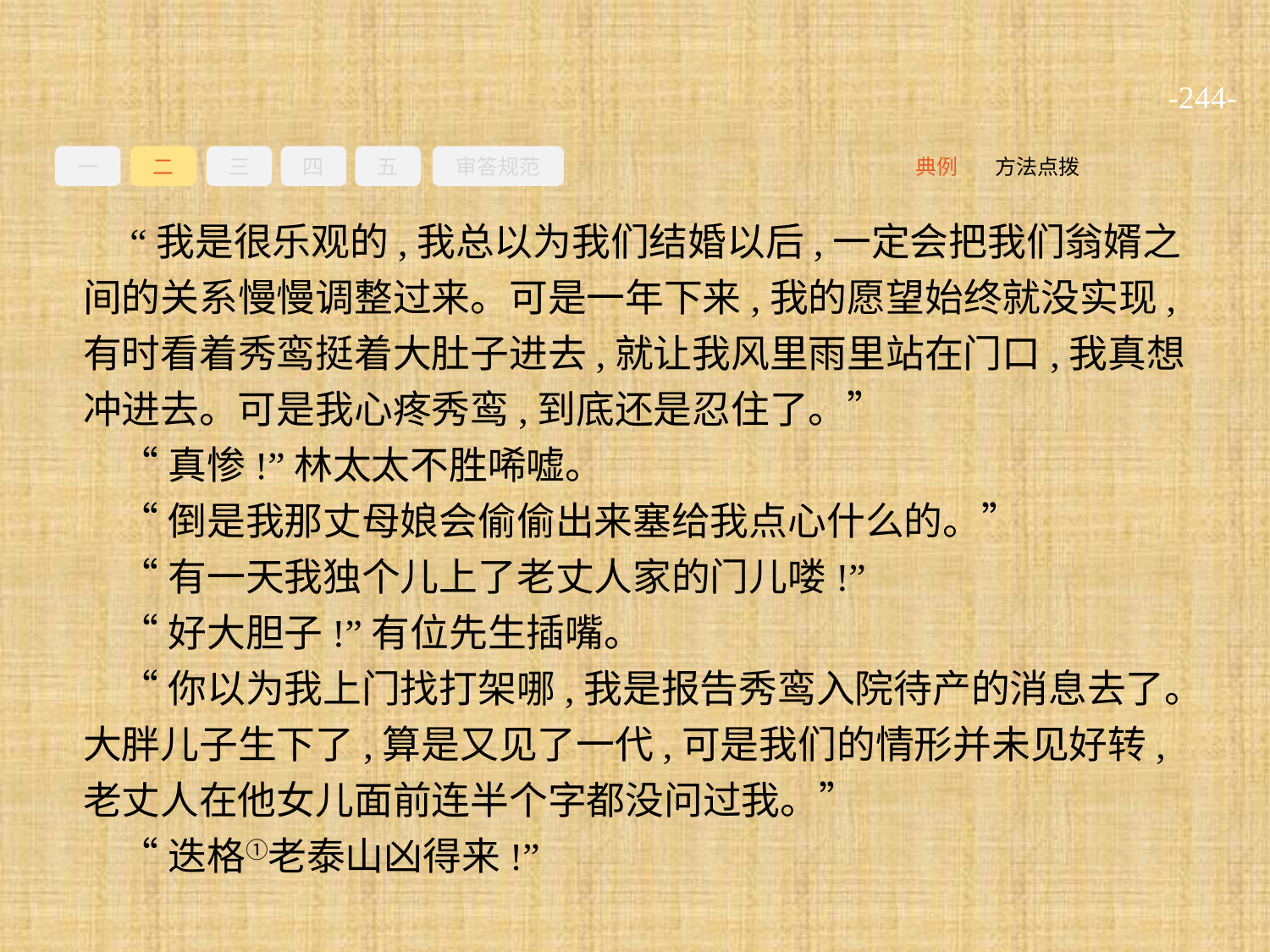

-244-
一
二
三
四
五
审答规范
方法点拨
典例
 “我是很乐观的,我总以为我们结婚以后,一定会把我们翁婿之间的关系慢慢调整过来。可是一年下来,我的愿望始终就没实现,有时看着秀鸾挺着大肚子进去,就让我风里雨里站在门口,我真想冲进去。可是我心疼秀鸾,到底还是忍住了。”
“真惨!”林太太不胜唏嘘。
“倒是我那丈母娘会偷偷出来塞给我点心什么的。”
“有一天我独个儿上了老丈人家的门儿喽!”
“好大胆子!”有位先生插嘴。
“你以为我上门找打架哪,我是报告秀鸾入院待产的消息去了。大胖儿子生下了,算是又见了一代,可是我们的情形并未见好转,老丈人在他女儿面前连半个字都没问过我。”
“迭格①老泰山凶得来!”